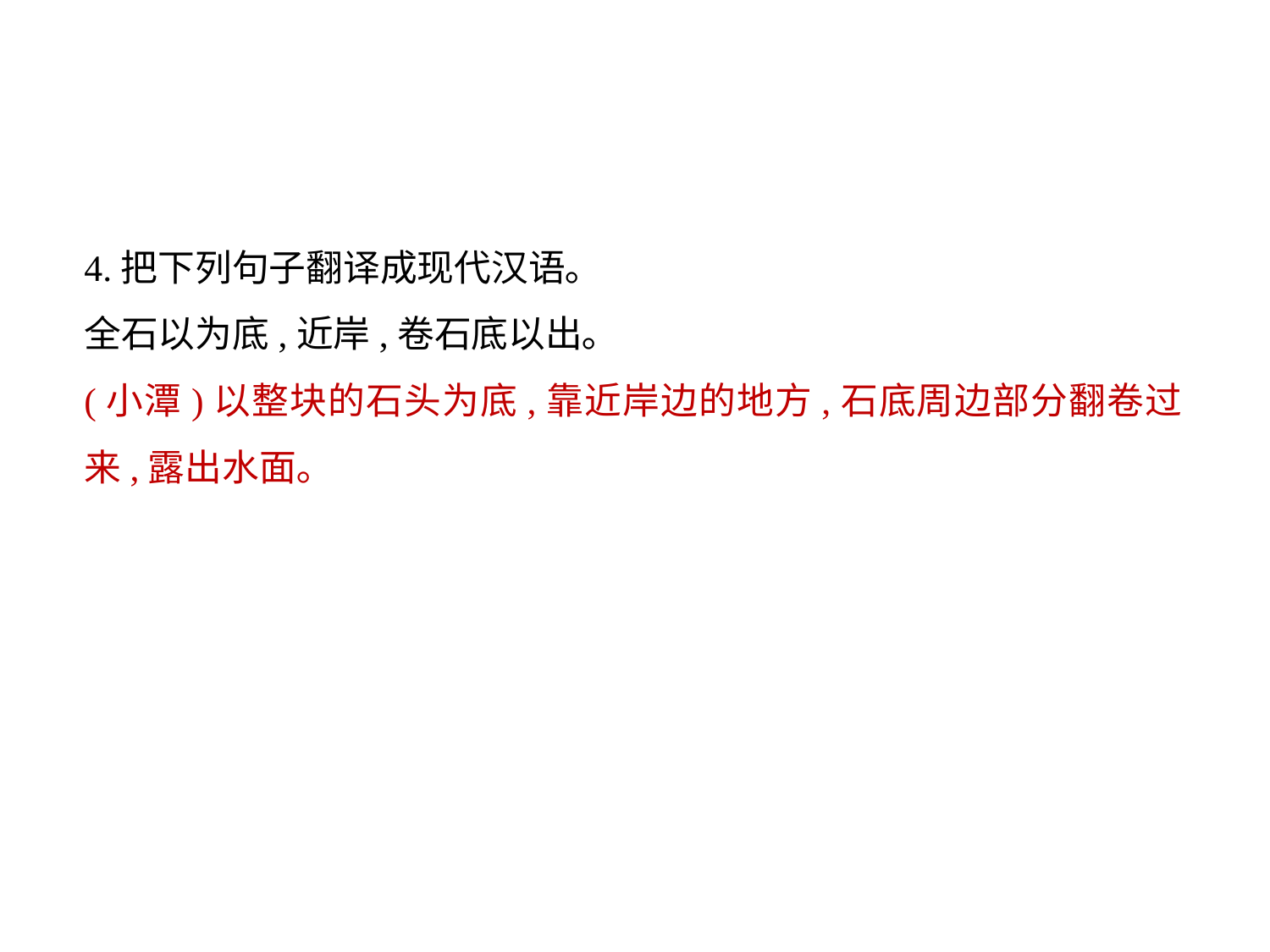

4.把下列句子翻译成现代汉语｡
全石以为底,近岸,卷石底以出｡
(小潭)以整块的石头为底,靠近岸边的地方,石底周边部分翻卷过来,露出水面｡